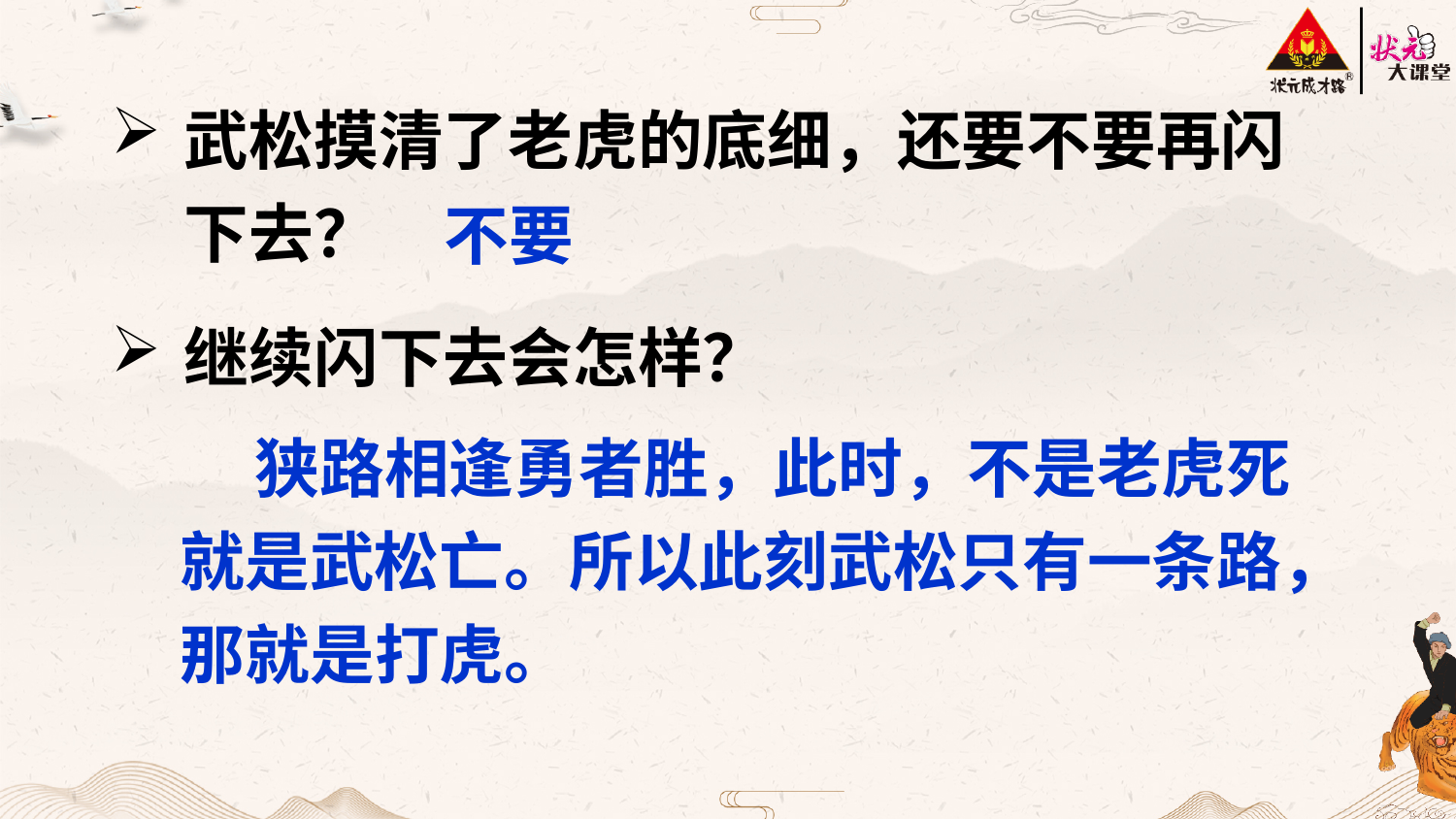

武松摸清了老虎的底细，还要不要再闪下去？
不要
继续闪下去会怎样？
    狭路相逢勇者胜，此时，不是老虎死就是武松亡。所以此刻武松只有一条路，那就是打虎。